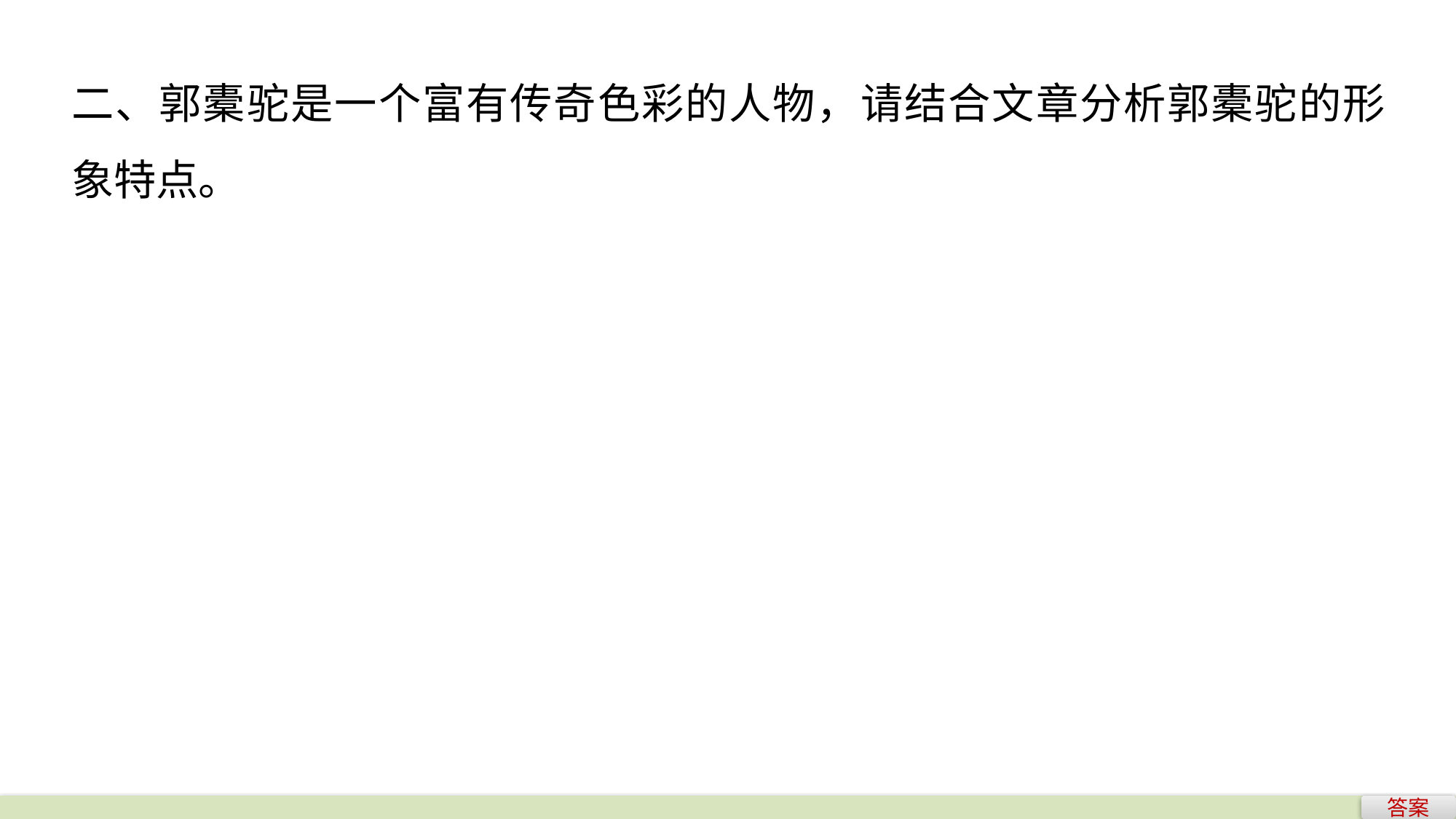

二、郭橐驼是一个富有传奇色彩的人物，请结合文章分析郭橐驼的形象特点。
答案